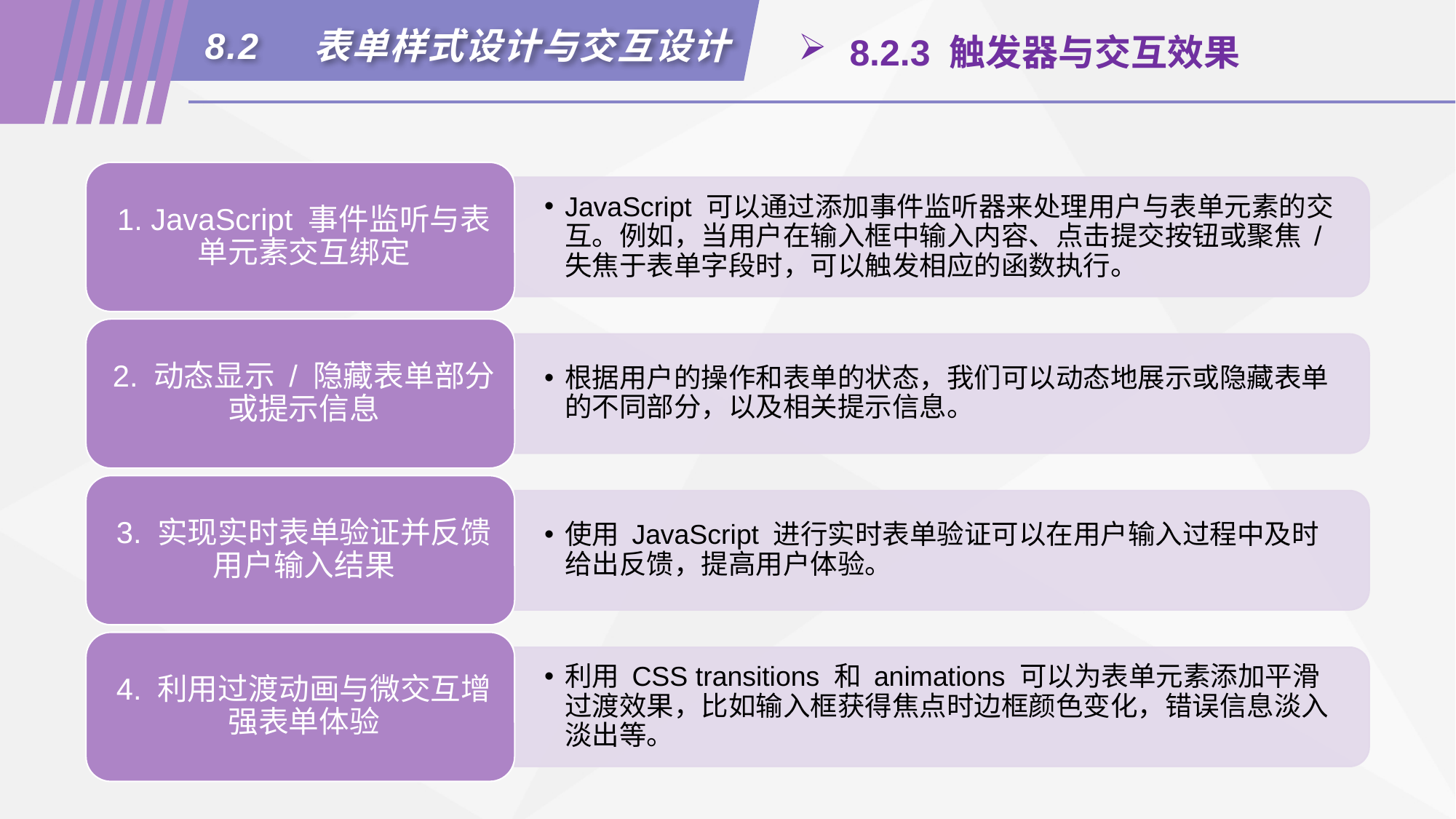

8.2	表单样式设计与交互设计
 8.2.3 触发器与交互效果
JavaScript 可以通过添加事件监听器来处理用户与表单元素的交互。例如，当用户在输入框中输入内容、点击提交按钮或聚焦 / 失焦于表单字段时，可以触发相应的函数执行。
1. JavaScript 事件监听与表单元素交互绑定
根据用户的操作和表单的状态，我们可以动态地展示或隐藏表单的不同部分，以及相关提示信息。
2. 动态显示 / 隐藏表单部分或提示信息
使用 JavaScript 进行实时表单验证可以在用户输入过程中及时给出反馈，提高用户体验。
3. 实现实时表单验证并反馈用户输入结果
利用 CSS transitions 和 animations 可以为表单元素添加平滑过渡效果，比如输入框获得焦点时边框颜色变化，错误信息淡入淡出等。
4. 利用过渡动画与微交互增强表单体验